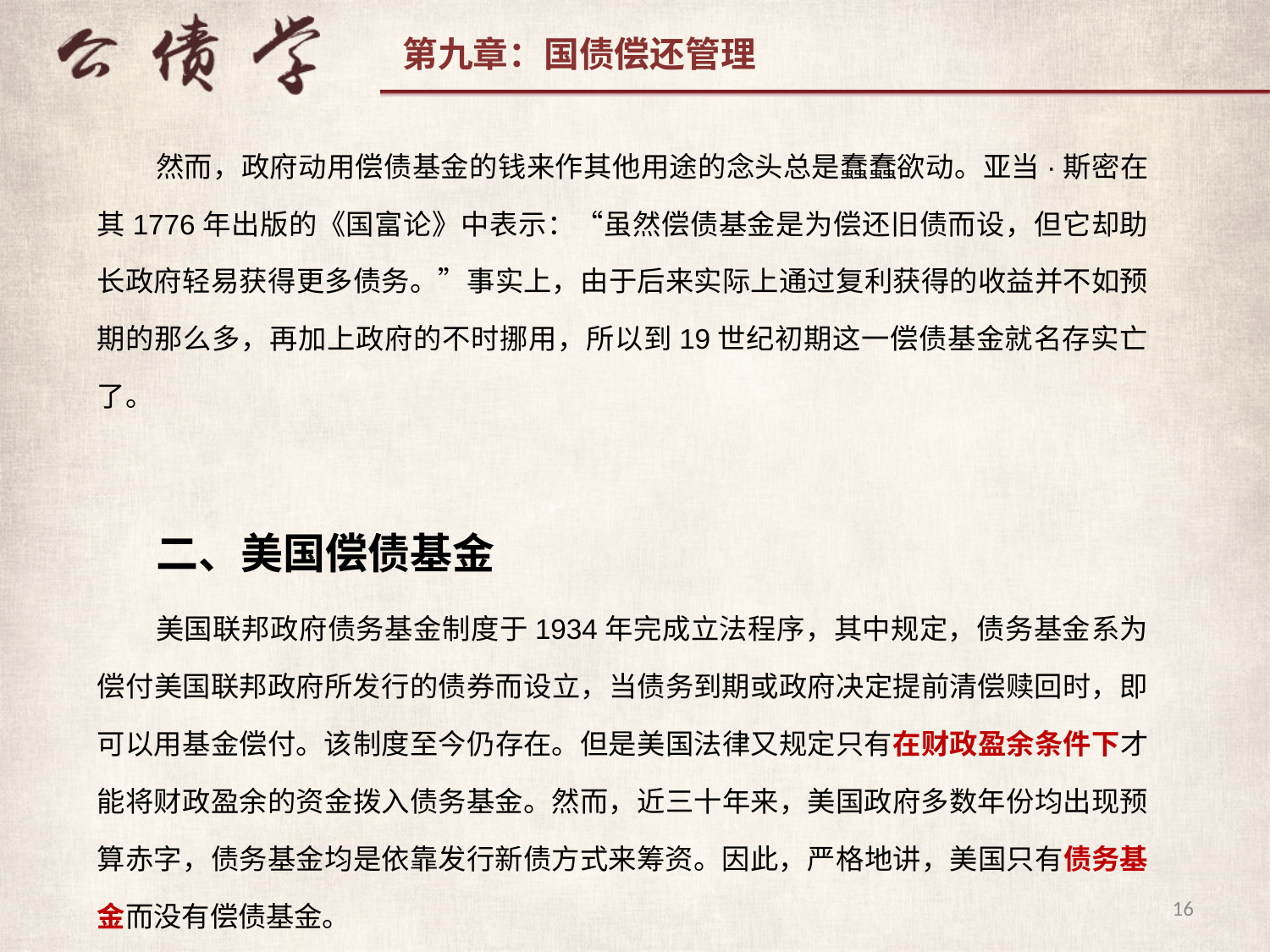

然而，政府动用偿债基金的钱来作其他用途的念头总是蠢蠢欲动。亚当·斯密在其1776年出版的《国富论》中表示：“虽然偿债基金是为偿还旧债而设，但它却助长政府轻易获得更多债务。”事实上，由于后来实际上通过复利获得的收益并不如预期的那么多，再加上政府的不时挪用，所以到19世纪初期这一偿债基金就名存实亡了。

二、美国偿债基金
美国联邦政府债务基金制度于1934年完成立法程序，其中规定，债务基金系为偿付美国联邦政府所发行的债券而设立，当债务到期或政府决定提前清偿赎回时，即可以用基金偿付。该制度至今仍存在。但是美国法律又规定只有在财政盈余条件下才能将财政盈余的资金拨入债务基金。然而，近三十年来，美国政府多数年份均出现预算赤字，债务基金均是依靠发行新债方式来筹资。因此，严格地讲，美国只有债务基金而没有偿债基金。
16